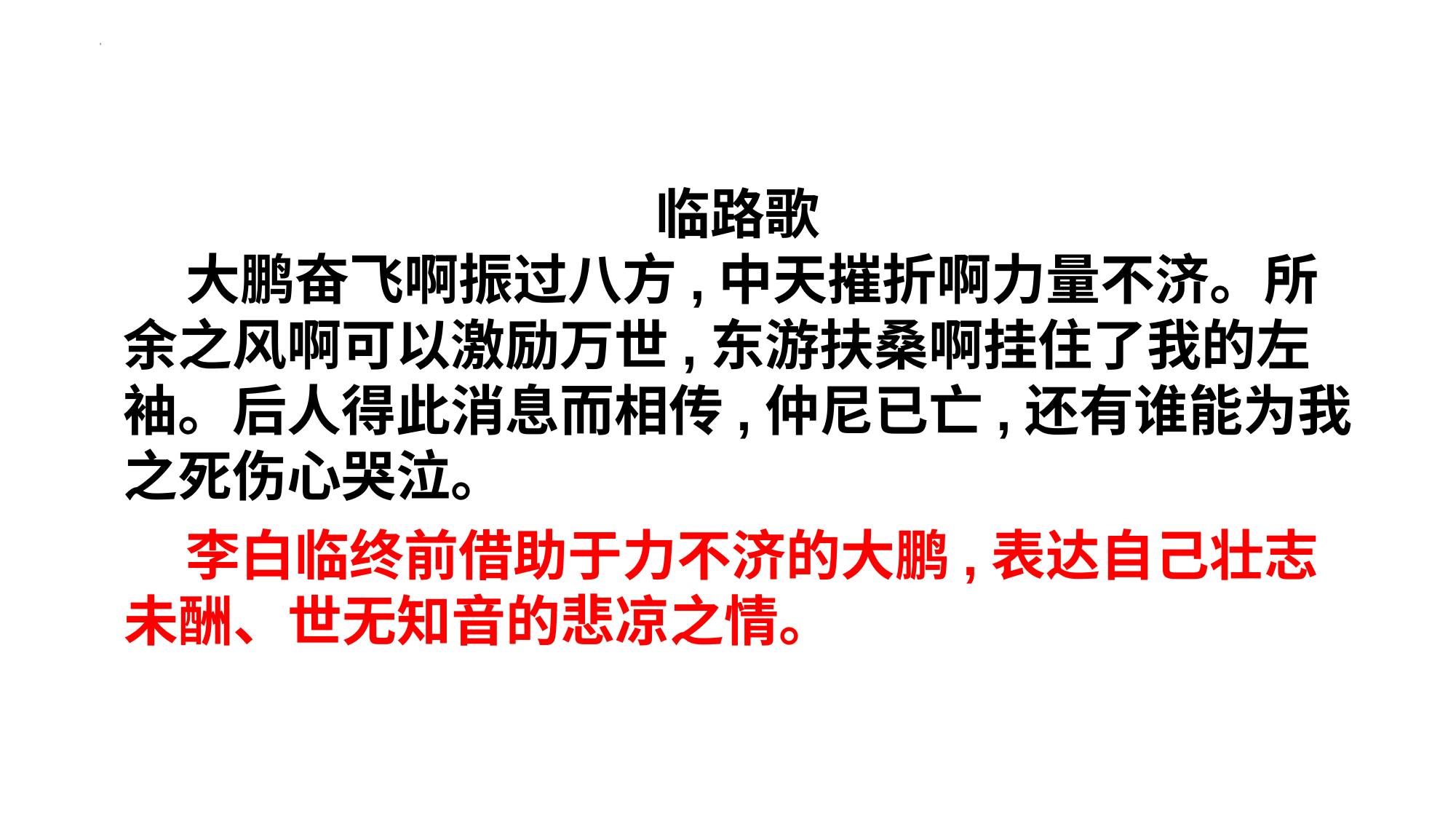

临路歌
    大鹏奋飞啊振过八方,中天摧折啊力量不济。所余之风啊可以激励万世,东游扶桑啊挂住了我的左袖。后人得此消息而相传,仲尼已亡,还有谁能为我之死伤心哭泣。
    李白临终前借助于力不济的大鹏,表达自己壮志未酬、世无知音的悲凉之情。